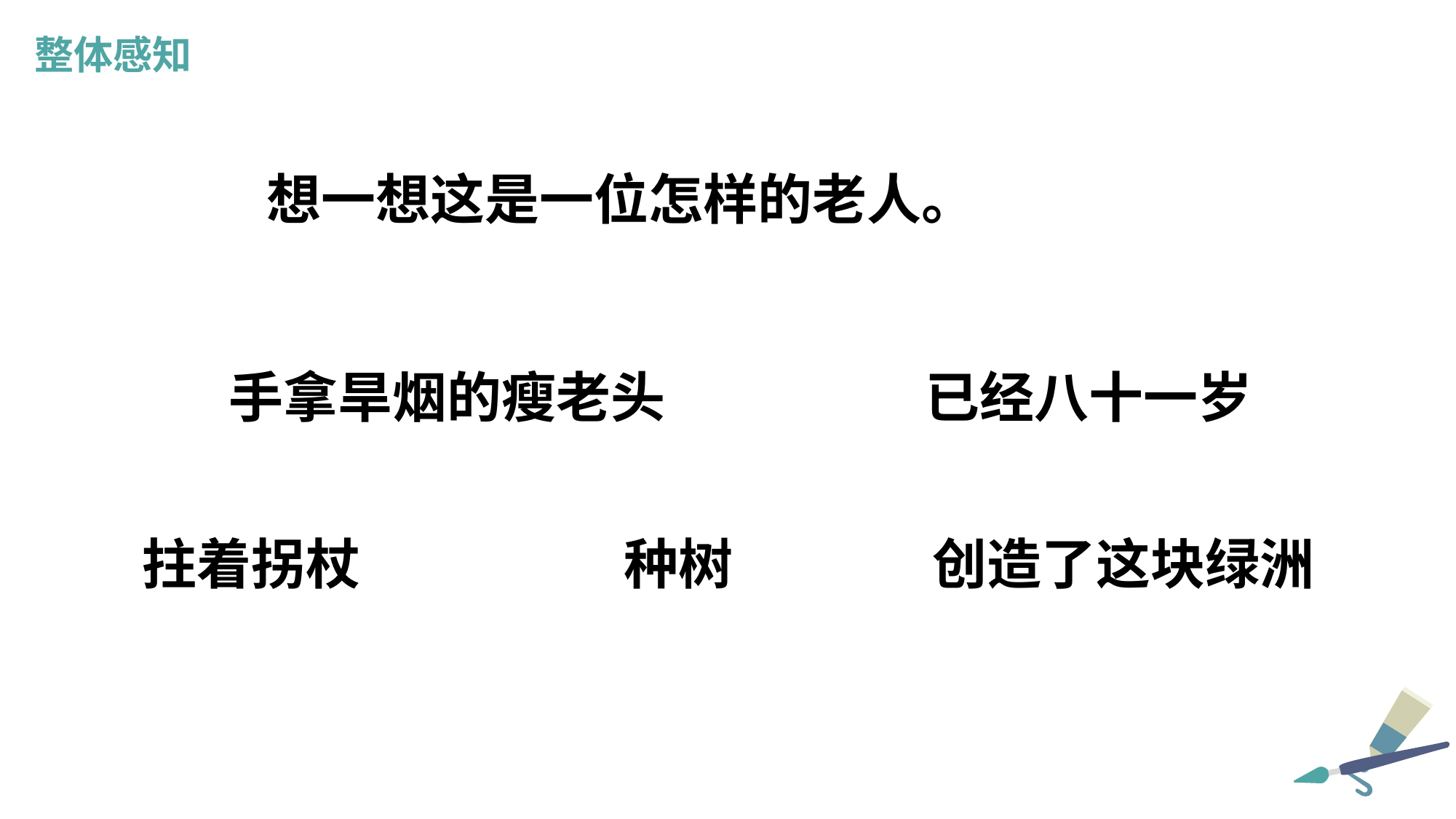

整体感知
想一想这是一位怎样的老人。
手拿旱烟的瘦老头
已经八十一岁
拄着拐杖
种树
创造了这块绿洲